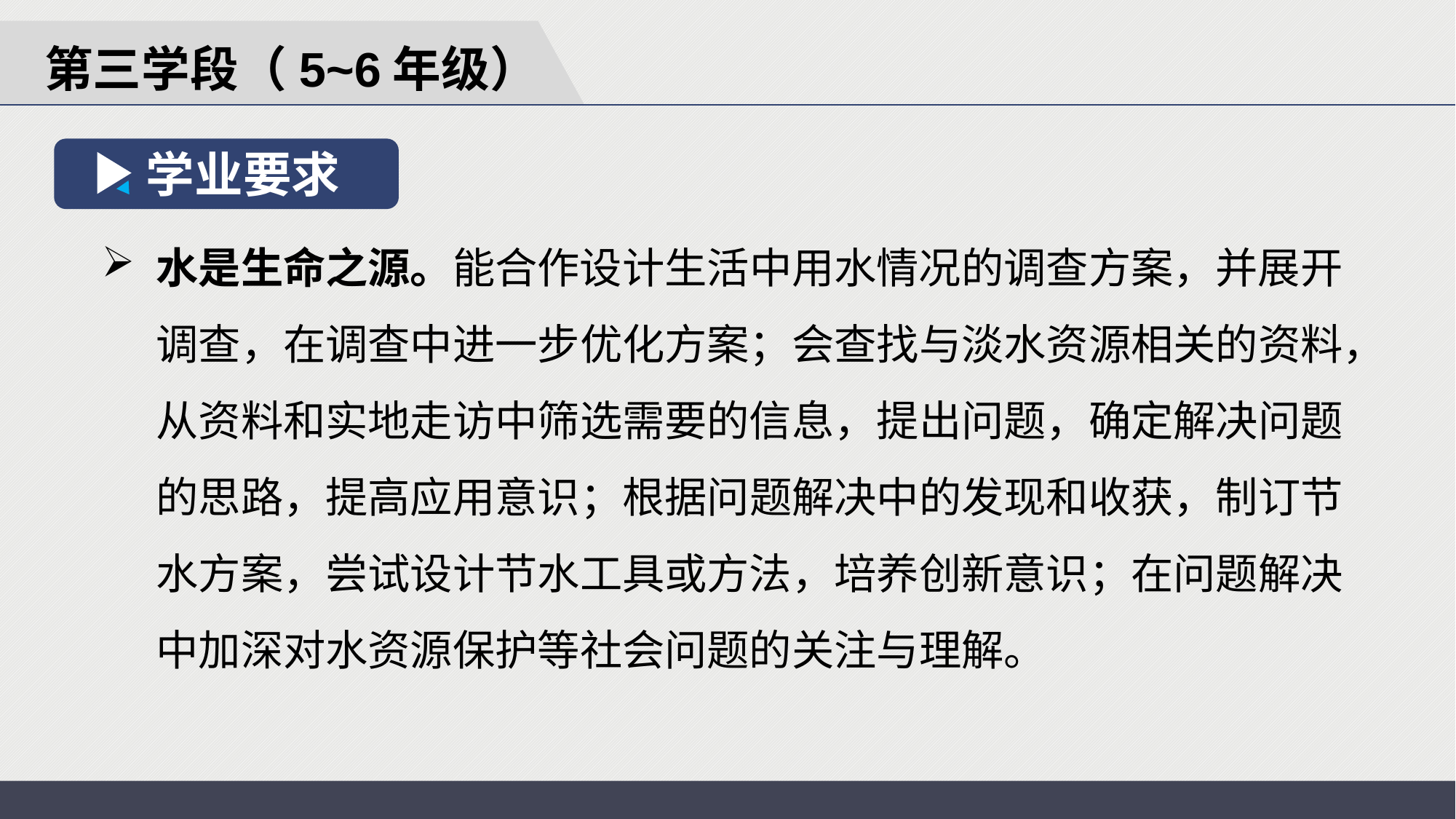

第三学段（5~6年级）
学业要求

水是生命之源。能合作设计生活中用水情况的调查方案，并展开调查，在调查中进一步优化方案；会查找与淡水资源相关的资料，从资料和实地走访中筛选需要的信息，提出问题，确定解决问题的思路，提高应用意识；根据问题解决中的发现和收获，制订节水方案，尝试设计节水工具或方法，培养创新意识；在问题解决中加深对水资源保护等社会问题的关注与理解。